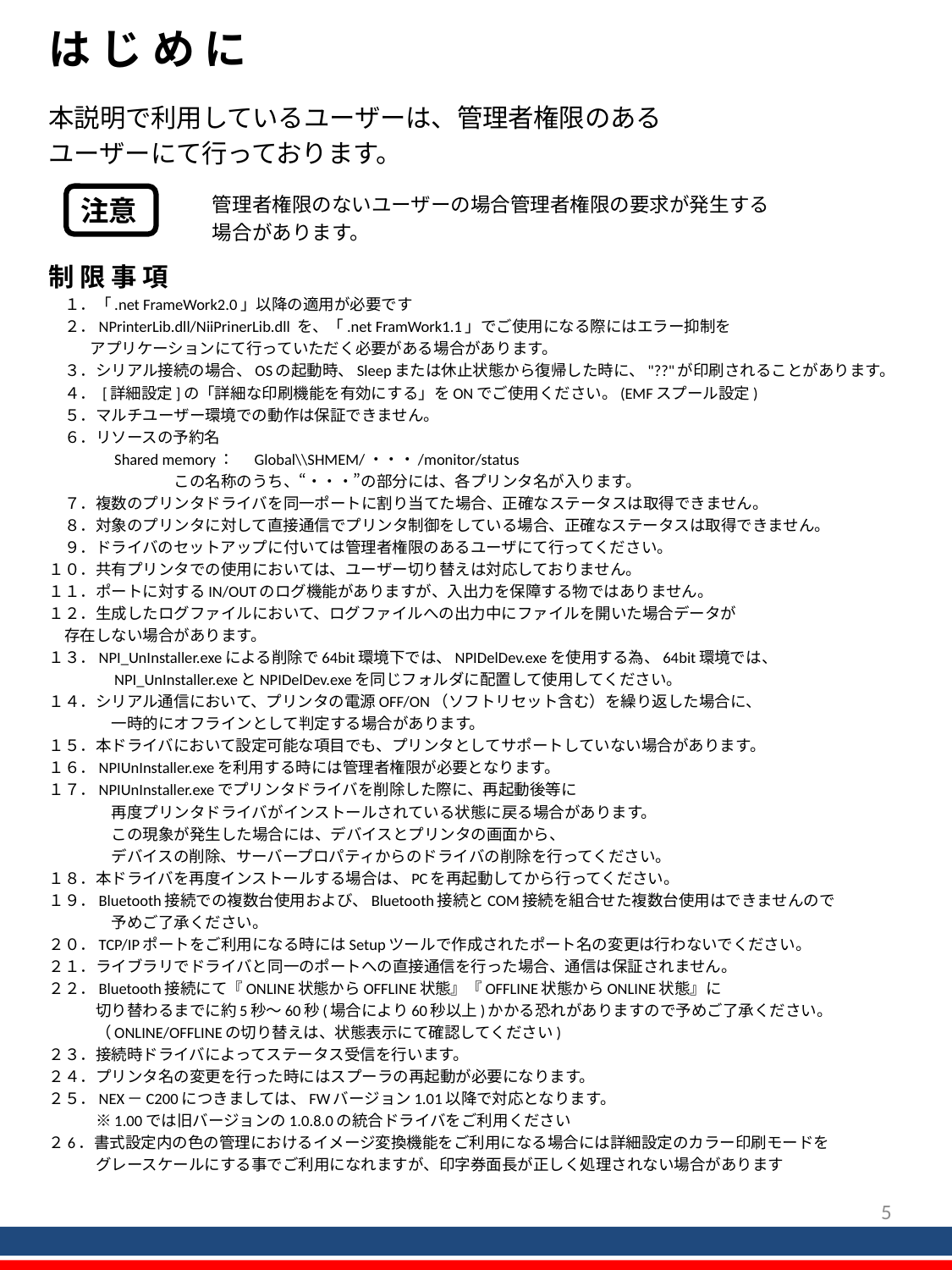

# は じ め に
本説明で利用しているユーザーは、管理者権限のある
ユーザーにて行っております。

　 　　　　　　　管理者権限のないユーザーの場合管理者権限の要求が発生する
　　　　　　　　 場合があります。

制 限 事 項
　１．「.net FrameWork2.0」以降の適用が必要です
　２．NPrinterLib.dll/NiiPrinerLib.dll を、「.net FramWork1.1」でご使用になる際にはエラー抑制を
  　　アプリケーションにて行っていただく必要がある場合があります。
　３．シリアル接続の場合、OSの起動時、Sleepまたは休止状態から復帰した時に、"??"が印刷されることがあります。
　４． [詳細設定]の「詳細な印刷機能を有効にする」をONでご使用ください。(EMFスプール設定)
　５．マルチユーザー環境での動作は保証できません。
　６．リソースの予約名
　　　　Shared memory：	Global\\SHMEM/・・・/monitor/status
　　　　　　　　この名称のうち、“・・・”の部分には、各プリンタ名が入ります。
　７．複数のプリンタドライバを同一ポートに割り当てた場合、正確なステータスは取得できません。
　８．対象のプリンタに対して直接通信でプリンタ制御をしている場合、正確なステータスは取得できません。
　９．ドライバのセットアップに付いては管理者権限のあるユーザにて行ってください。
１０．共有プリンタでの使用においては、ユーザー切り替えは対応しておりません。
１１．ポートに対するIN/OUTのログ機能がありますが、入出力を保障する物ではありません。
１２．生成したログファイルにおいて、ログファイルへの出力中にファイルを開いた場合データが
　存在しない場合があります。
１３．NPI_UnInstaller.exeによる削除で64bit環境下では、NPIDelDev.exeを使用する為、64bit環境では、
　　　　NPI_UnInstaller.exeとNPIDelDev.exeを同じフォルダに配置して使用してください。
１４．シリアル通信において、プリンタの電源OFF/ON（ソフトリセット含む）を繰り返した場合に、
　　　　一時的にオフラインとして判定する場合があります。
１５．本ドライバにおいて設定可能な項目でも、プリンタとしてサポートしていない場合があります。
１６．NPIUnInstaller.exeを利用する時には管理者権限が必要となります。
１７．NPIUnInstaller.exeでプリンタドライバを削除した際に、再起動後等に
　　　　再度プリンタドライバがインストールされている状態に戻る場合があります。
　　　　この現象が発生した場合には、デバイスとプリンタの画面から、
　　　　デバイスの削除、サーバープロパティからのドライバの削除を行ってください。
１８．本ドライバを再度インストールする場合は、PCを再起動してから行ってください。
１９．Bluetooth接続での複数台使用および、Bluetooth接続とCOM接続を組合せた複数台使用はできませんので
　　　　予めご了承ください。
２０．TCP/IPポートをご利用になる時にはSetupツールで作成されたポート名の変更は行わないでください。
２１．ライブラリでドライバと同一のポートへの直接通信を行った場合、通信は保証されません。
２２．Bluetooth接続にて『ONLINE状態からOFFLINE状態』『OFFLINE状態からONLINE状態』に
　　　切り替わるまでに約5秒～60秒(場合により60秒以上)かかる恐れがありますので予めご了承ください。
　　　（ONLINE/OFFLINEの切り替えは、状態表示にて確認してください)
２３．接続時ドライバによってステータス受信を行います。
２４．プリンタ名の変更を行った時にはスプーラの再起動が必要になります。
２５．NEX－C200につきましては、FWバージョン1.01以降で対応となります。
　　　※1.00では旧バージョンの1.0.8.0の統合ドライバをご利用ください
２6．書式設定内の色の管理におけるイメージ変換機能をご利用になる場合には詳細設定のカラー印刷モードを
　　　グレースケールにする事でご利用になれますが、印字券面長が正しく処理されない場合があります

注意

5